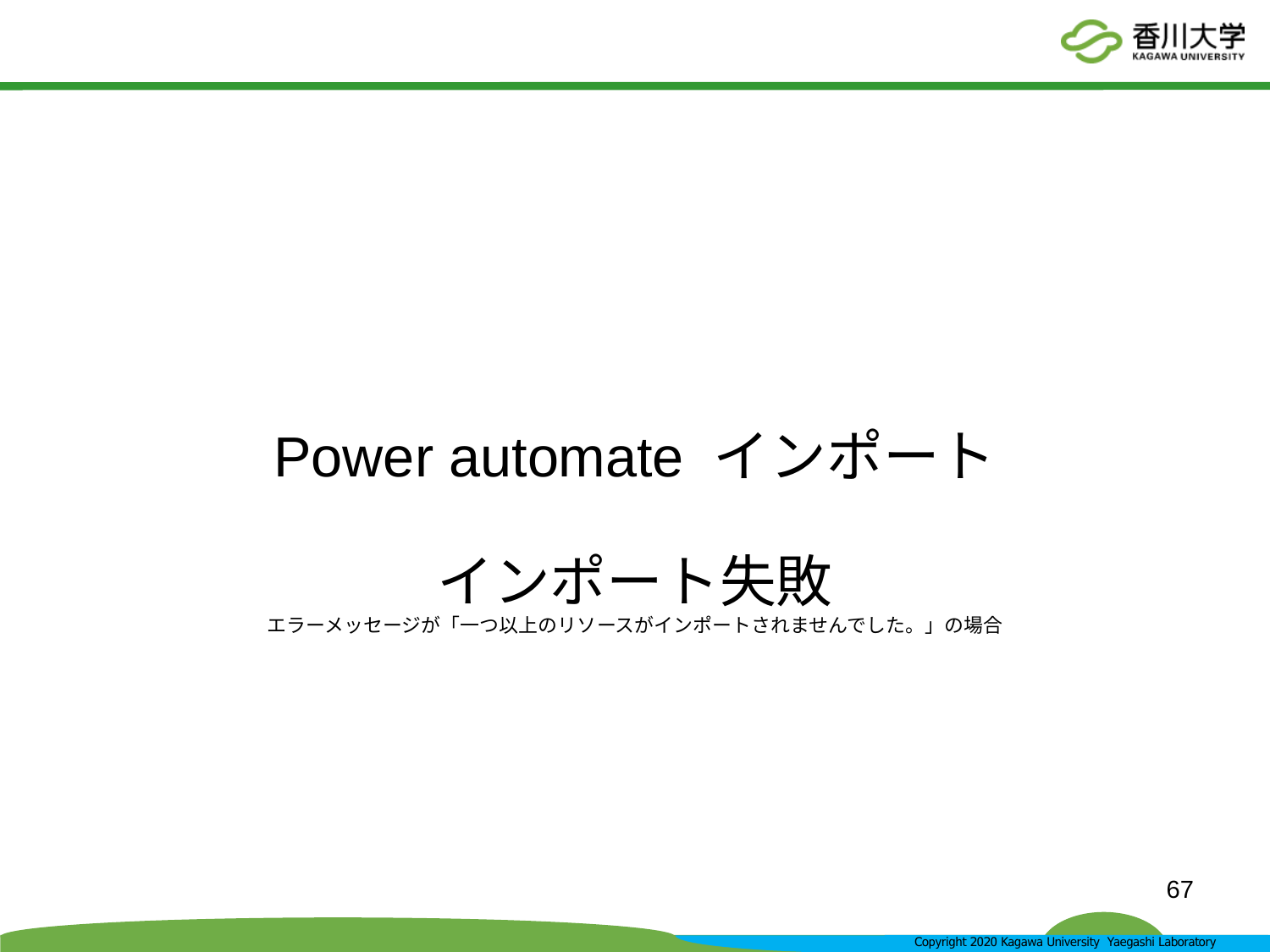

# Power automate インポート
インポート失敗
エラーメッセージが「一つ以上のリソースがインポートされませんでした。」の場合
67